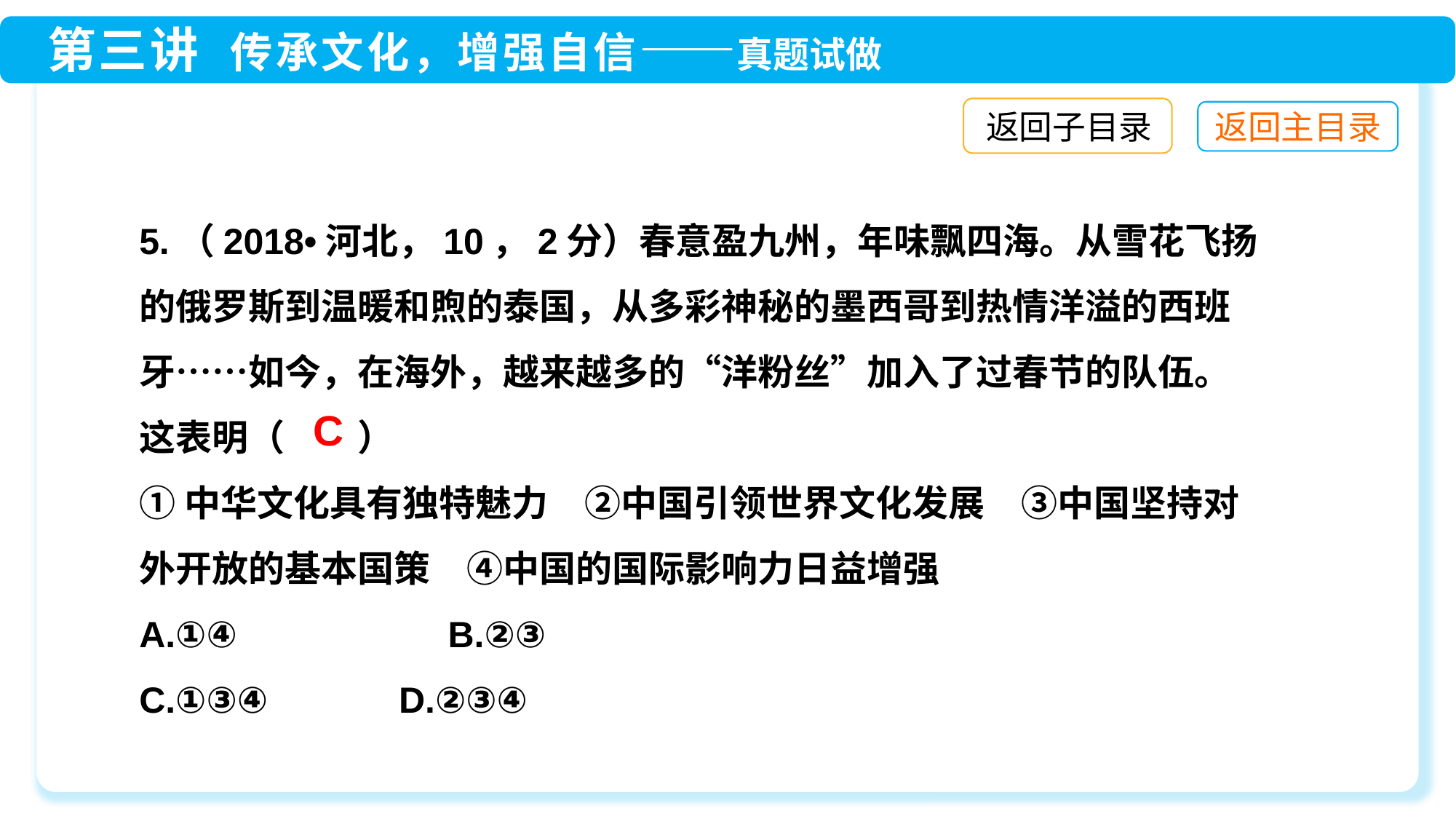

返回子目录

5.（2018•河北，10，2分）春意盈九州，年味飘四海。从雪花飞扬的俄罗斯到温暖和煦的泰国，从多彩神秘的墨西哥到热情洋溢的西班牙……如今，在海外，越来越多的“洋粉丝”加入了过春节的队伍。这表明（　　）
①中华文化具有独特魅力　②中国引领世界文化发展　③中国坚持对外开放的基本国策　④中国的国际影响力日益增强
A.①④　　	          B.②③
C.①③④　　	    D.②③④
C